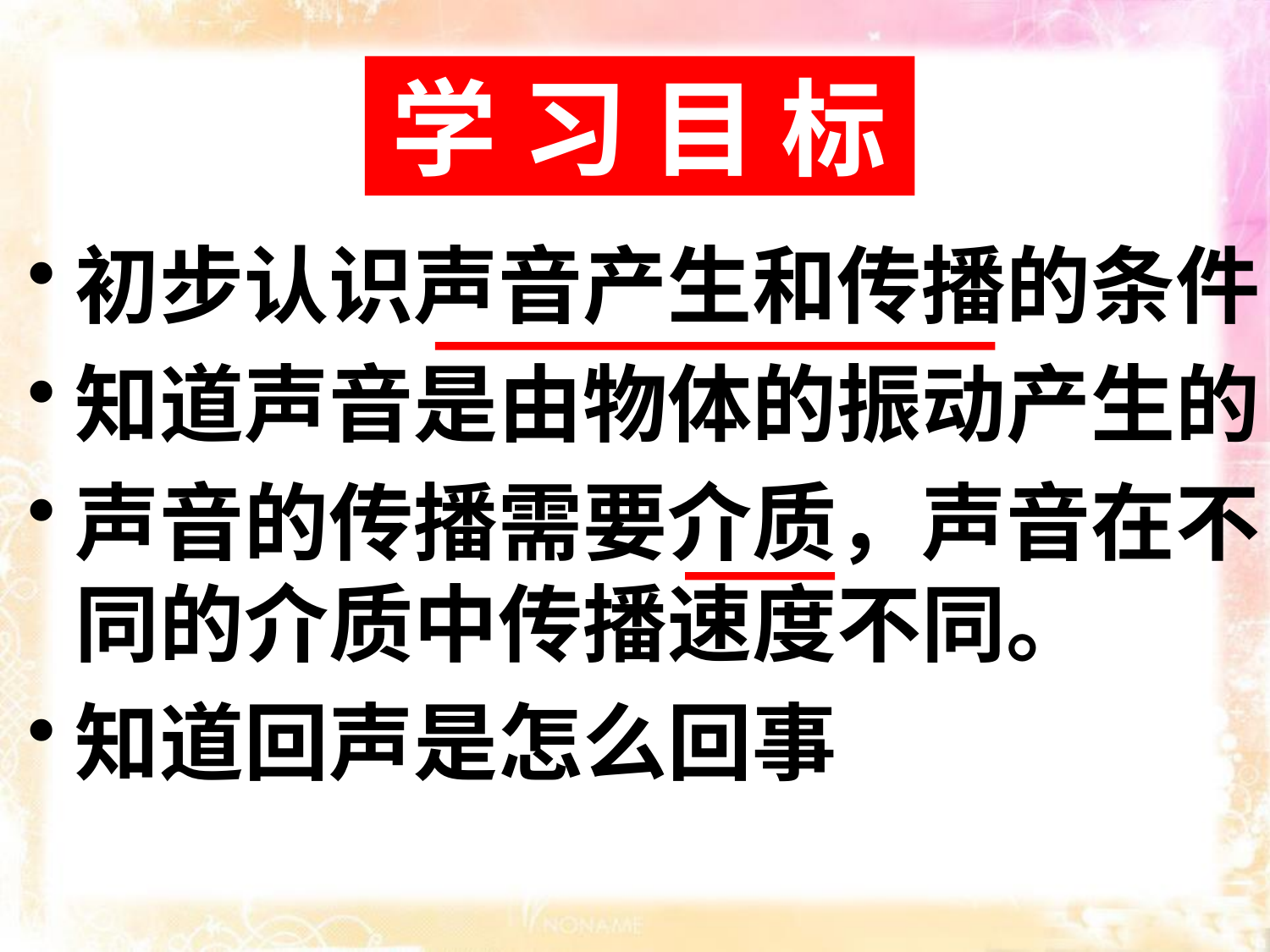

学 习 目 标
初步认识声音产生和传播的条件
知道声音是由物体的振动产生的
声音的传播需要介质，声音在不同的介质中传播速度不同。
知道回声是怎么回事